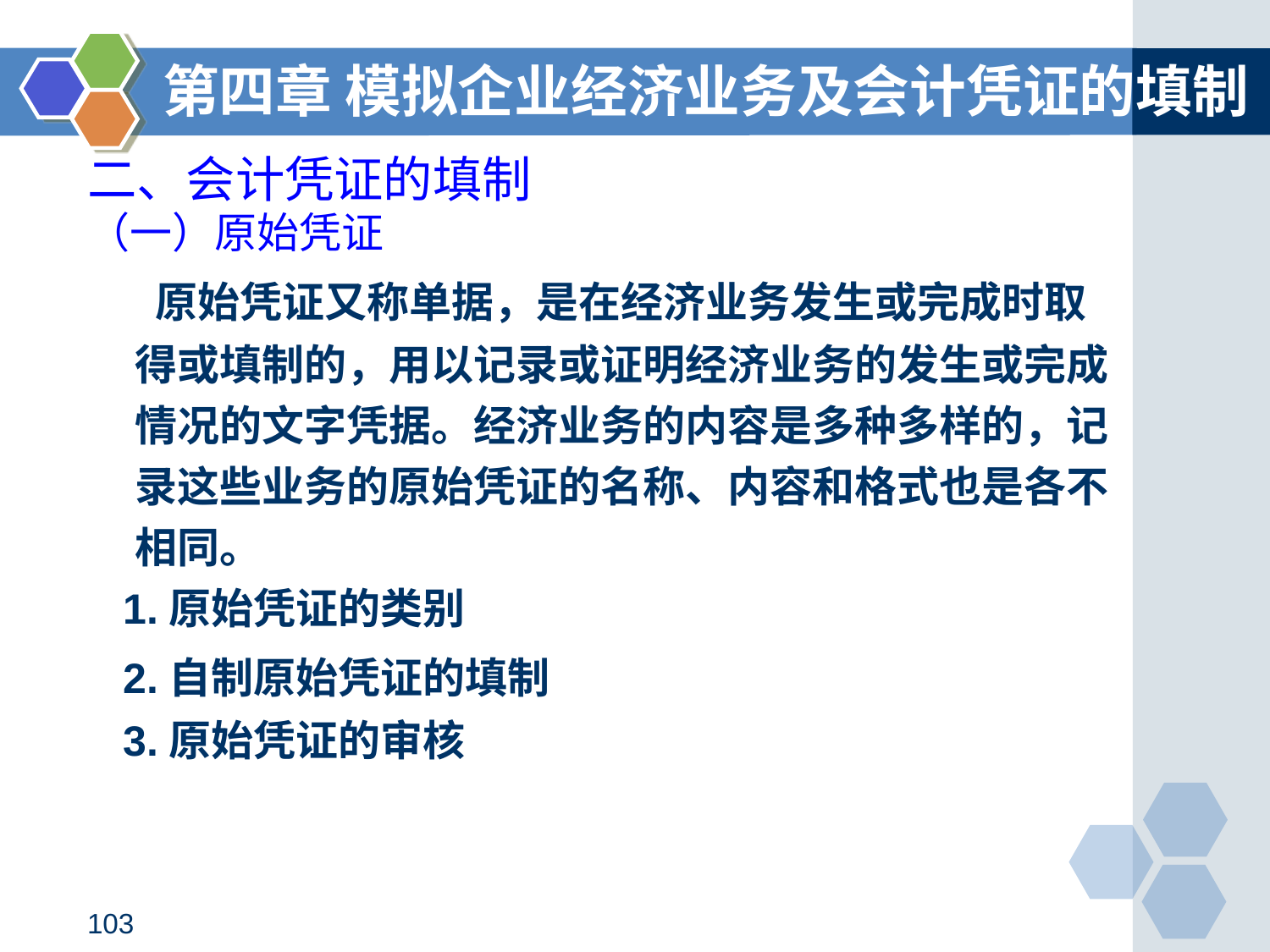

第四章 模拟企业经济业务及会计凭证的填制
二、会计凭证的填制
（一）原始凭证
     原始凭证又称单据，是在经济业务发生或完成时取得或填制的，用以记录或证明经济业务的发生或完成情况的文字凭据。经济业务的内容是多种多样的，记录这些业务的原始凭证的名称、内容和格式也是各不相同。
   1.原始凭证的类别
   2.自制原始凭证的填制
   3.原始凭证的审核